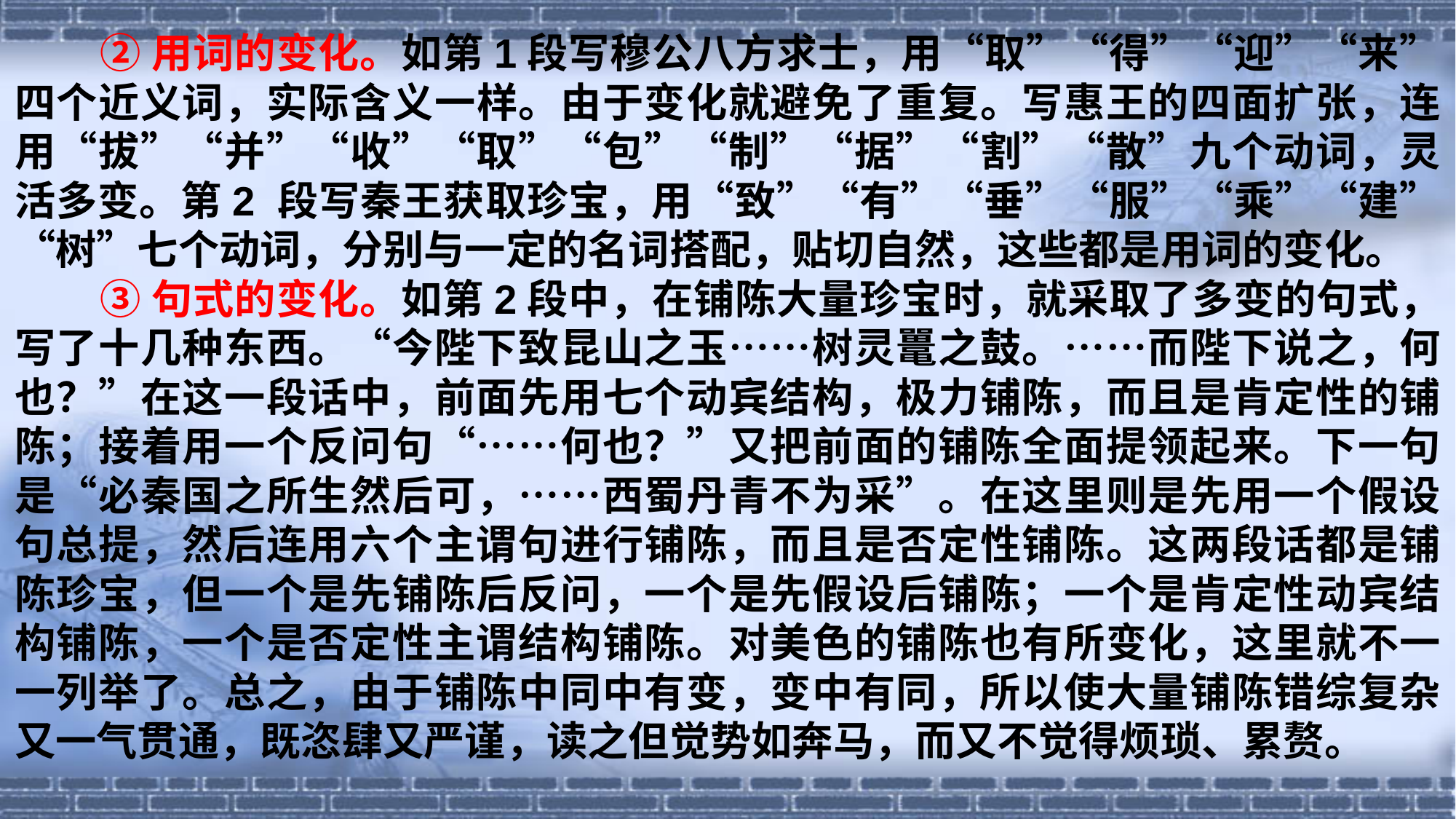

②用词的变化。如第1段写穆公八方求士，用“取”“得”“迎”“来”四个近义词，实际含义一样。由于变化就避免了重复。写惠王的四面扩张，连用“拔”“并”“收”“取”“包”“制”“据”“割”“散”九个动词，灵活多变。第2 段写秦王获取珍宝，用“致”“有”“垂”“服”“乘”“建”“树”七个动词，分别与一定的名词搭配，贴切自然，这些都是用词的变化。
③句式的变化。如第2段中，在铺陈大量珍宝时，就采取了多变的句式，写了十几种东西。“今陛下致昆山之玉……树灵鼍之鼓。……而陛下说之，何也？”在这一段话中，前面先用七个动宾结构，极力铺陈，而且是肯定性的铺陈；接着用一个反问句“……何也？”又把前面的铺陈全面提领起来。下一句是“必秦国之所生然后可，……西蜀丹青不为采”。在这里则是先用一个假设句总提，然后连用六个主谓句进行铺陈，而且是否定性铺陈。这两段话都是铺陈珍宝，但一个是先铺陈后反问，一个是先假设后铺陈；一个是肯定性动宾结构铺陈，一个是否定性主谓结构铺陈。对美色的铺陈也有所变化，这里就不一一列举了。总之，由于铺陈中同中有变，变中有同，所以使大量铺陈错综复杂又一气贯通，既恣肆又严谨，读之但觉势如奔马，而又不觉得烦琐、累赘。